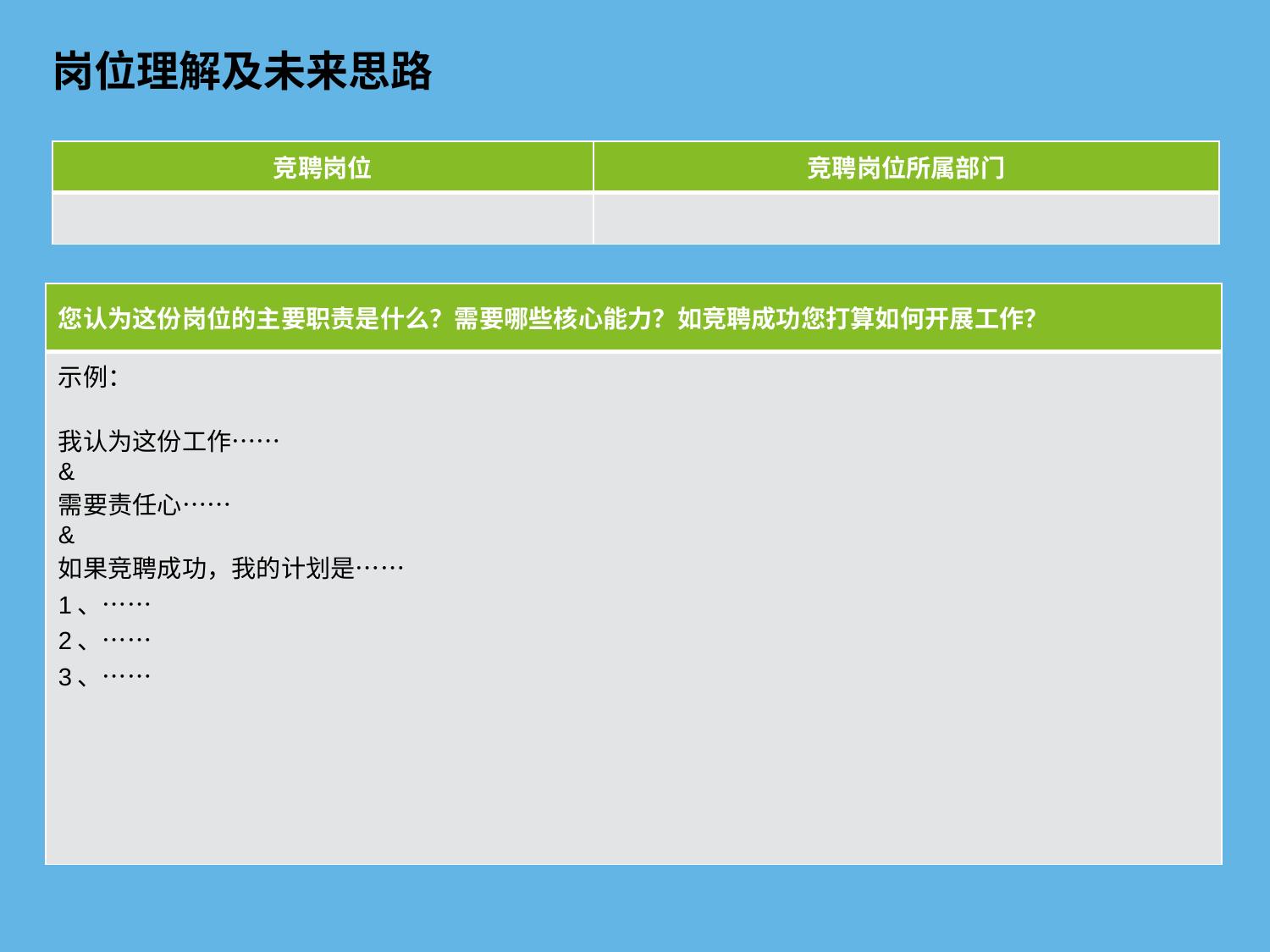

# 岗位理解及未来思路
| 竞聘岗位 | 竞聘岗位所属部门 |
| --- | --- |
|  |  |
| 您认为这份岗位的主要职责是什么？需要哪些核心能力？如竞聘成功您打算如何开展工作？ |
| --- |
| 示例： 我认为这份工作…… & 需要责任心…… & 如果竞聘成功，我的计划是…… 1、…… 2、…… 3、…… |